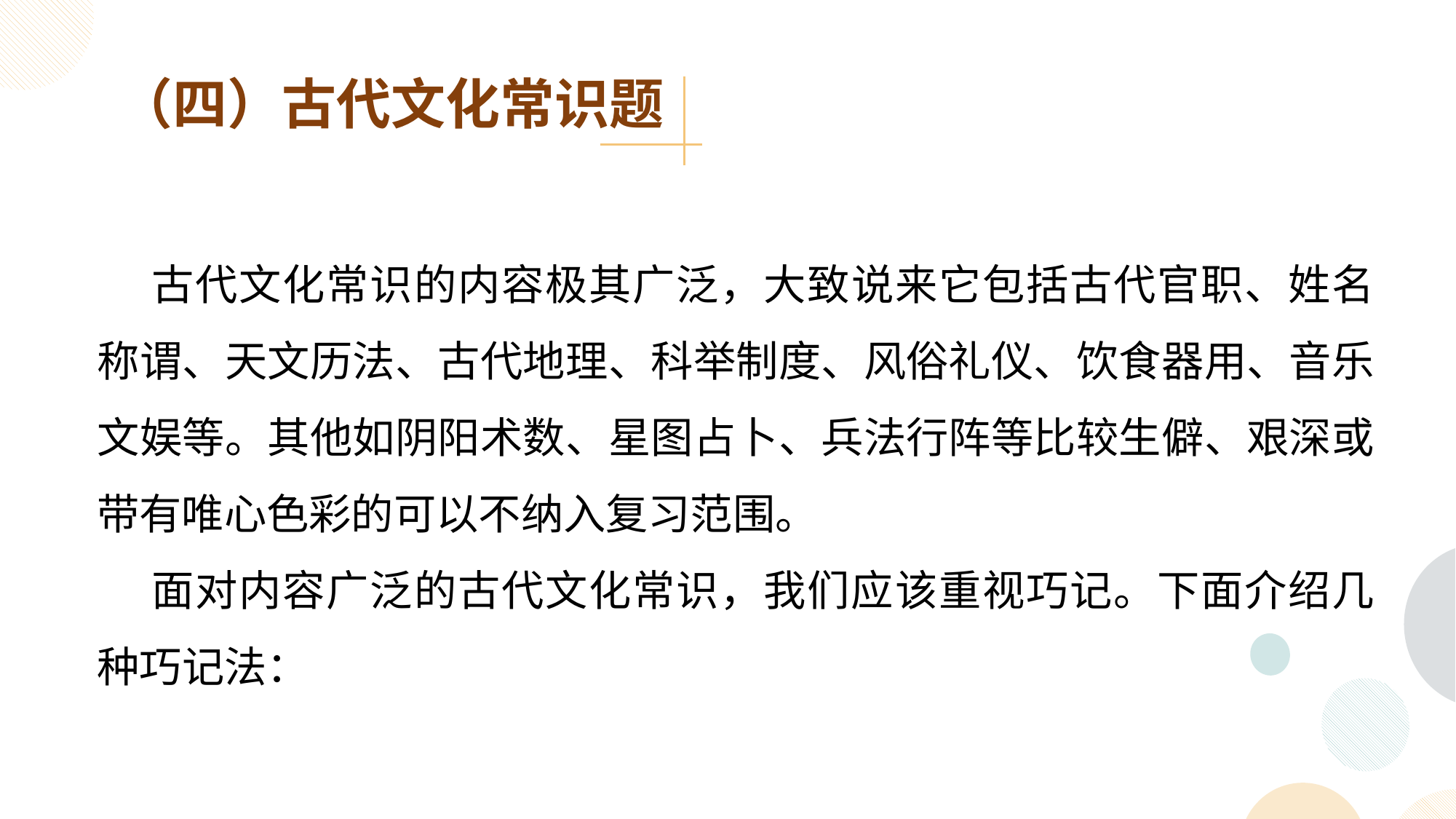

（四）古代文化常识题
    古代文化常识的内容极其广泛，大致说来它包括古代官职、姓名称谓、天文历法、古代地理、科举制度、风俗礼仪、饮食器用、音乐文娱等。其他如阴阳术数、星图占卜、兵法行阵等比较生僻、艰深或带有唯心色彩的可以不纳入复习范围。
    面对内容广泛的古代文化常识，我们应该重视巧记。下面介绍几种巧记法：